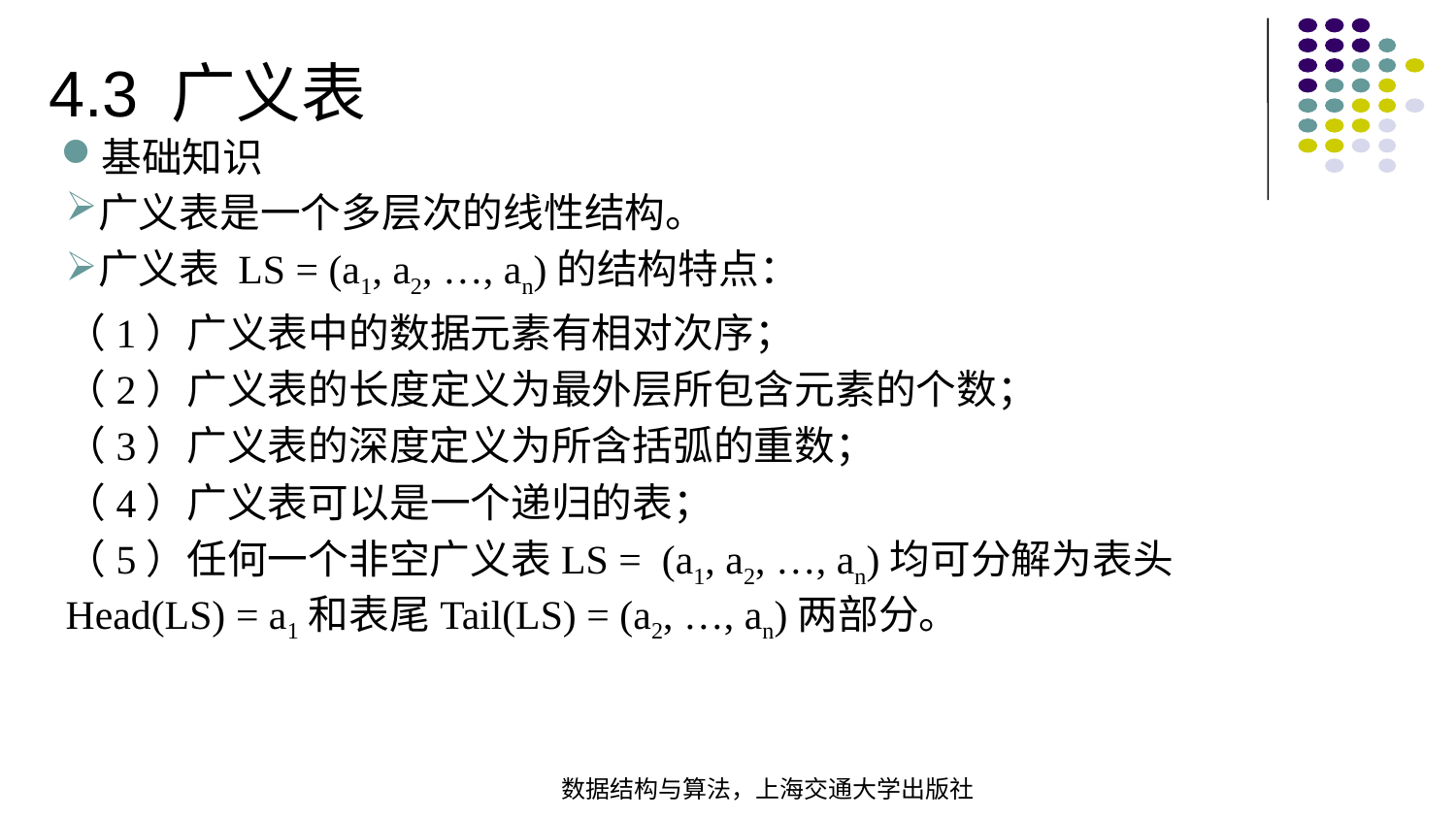

4.3 广义表
基础知识
广义表是一个多层次的线性结构。
广义表 LS = (a1, a2, …, an)的结构特点：
（1）广义表中的数据元素有相对次序；
（2）广义表的长度定义为最外层所包含元素的个数；
（3）广义表的深度定义为所含括弧的重数；
（4）广义表可以是一个递归的表；
（5）任何一个非空广义表LS =  (a1, a2, …, an)均可分解为表头Head(LS) = a1和表尾Tail(LS) = (a2, …, an)两部分。